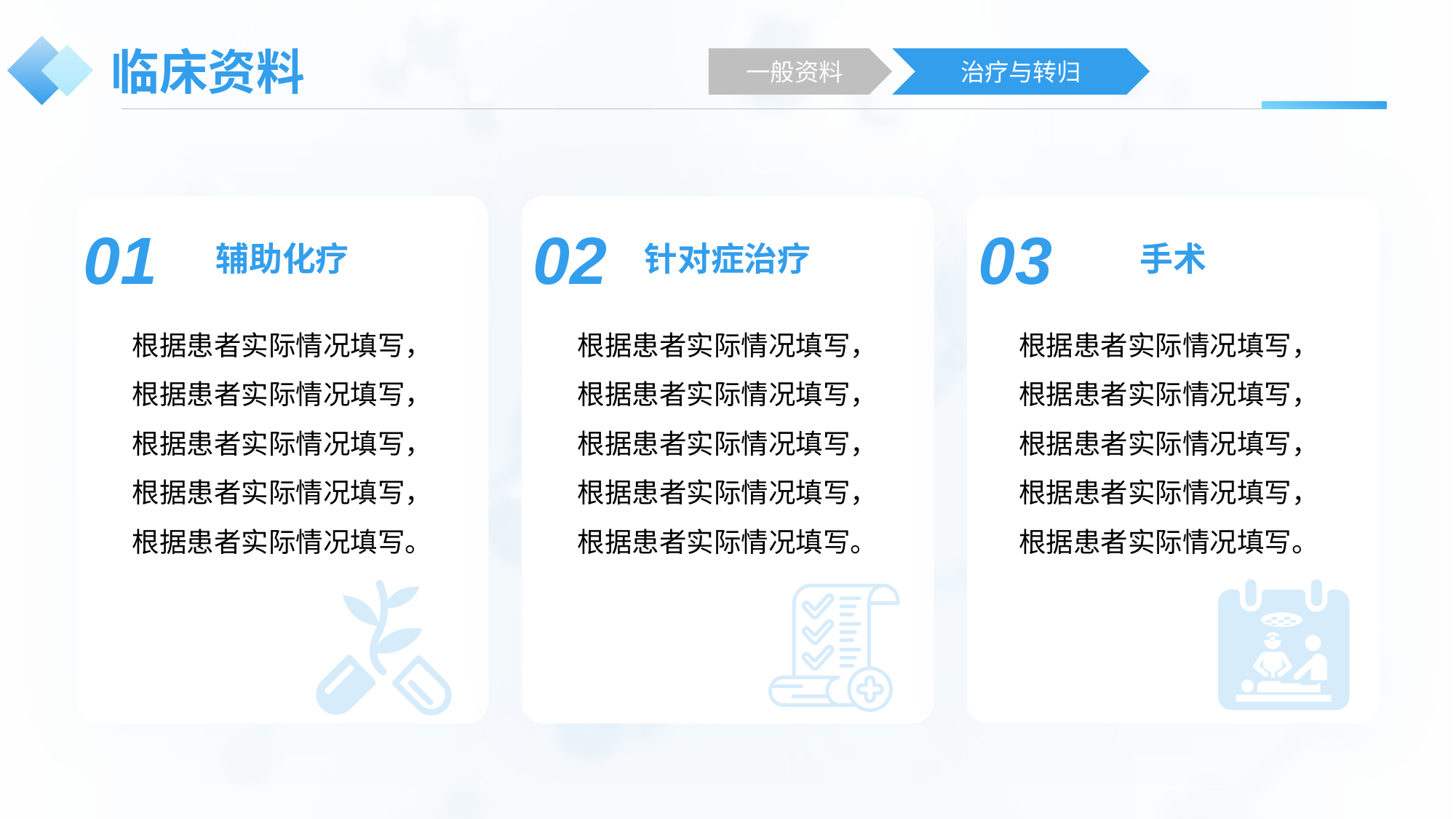

# 临床资料
一般资料
治疗与转归

01
02
03
辅助化疗
针对症治疗
手术
根据患者实际情况填写，根据患者实际情况填写，根据患者实际情况填写，根据患者实际情况填写，根据患者实际情况填写。
根据患者实际情况填写，根据患者实际情况填写，根据患者实际情况填写，根据患者实际情况填写，根据患者实际情况填写。
根据患者实际情况填写，根据患者实际情况填写，根据患者实际情况填写，根据患者实际情况填写，根据患者实际情况填写。